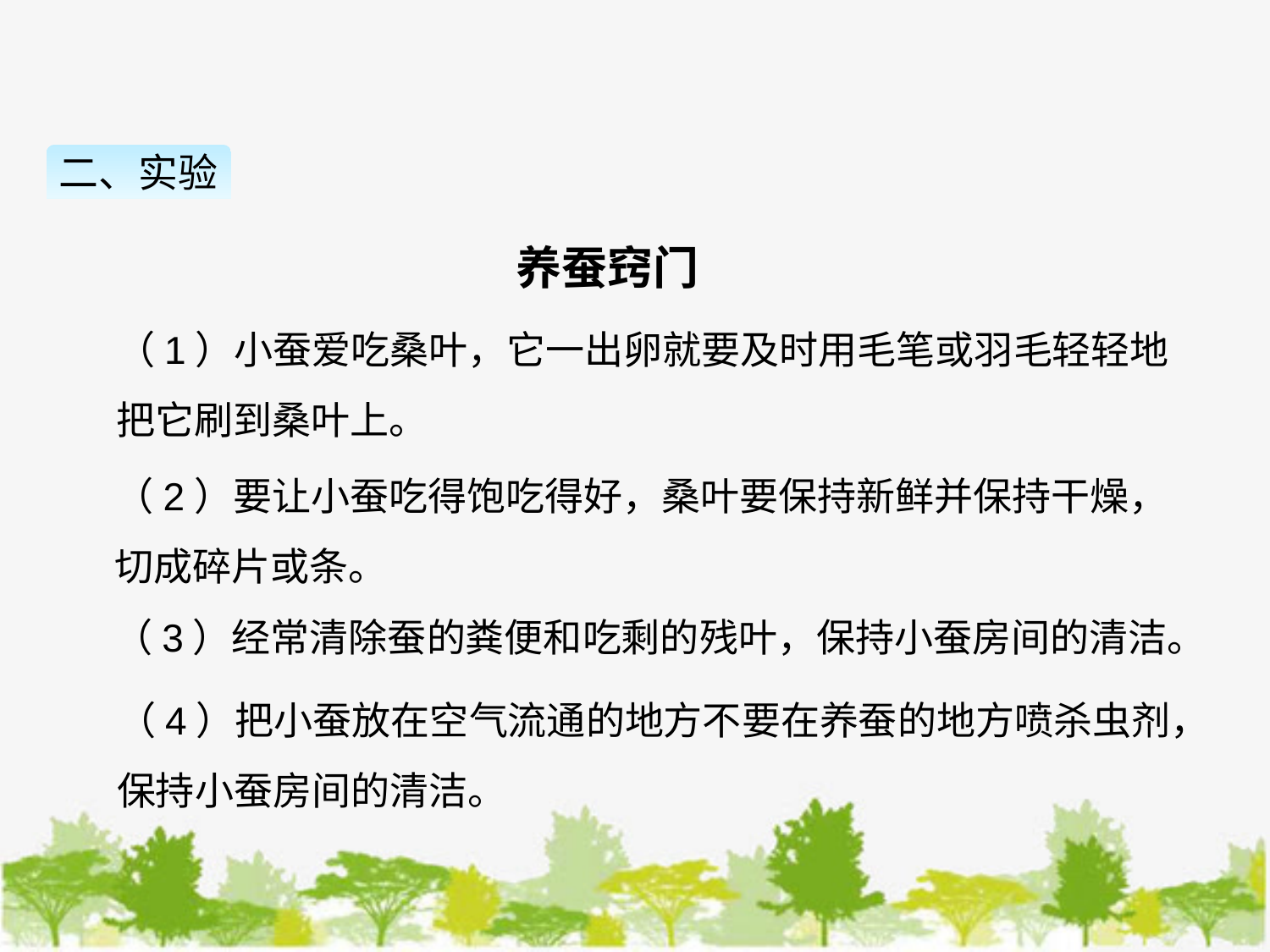

二、实验
养蚕窍门
（1）小蚕爱吃桑叶，它一出卵就要及时用毛笔或羽毛轻轻地把它刷到桑叶上。
（2）要让小蚕吃得饱吃得好，桑叶要保持新鲜并保持干燥，切成碎片或条。
（3）经常清除蚕的粪便和吃剩的残叶，保持小蚕房间的清洁。
（4）把小蚕放在空气流通的地方不要在养蚕的地方喷杀虫剂，保持小蚕房间的清洁。